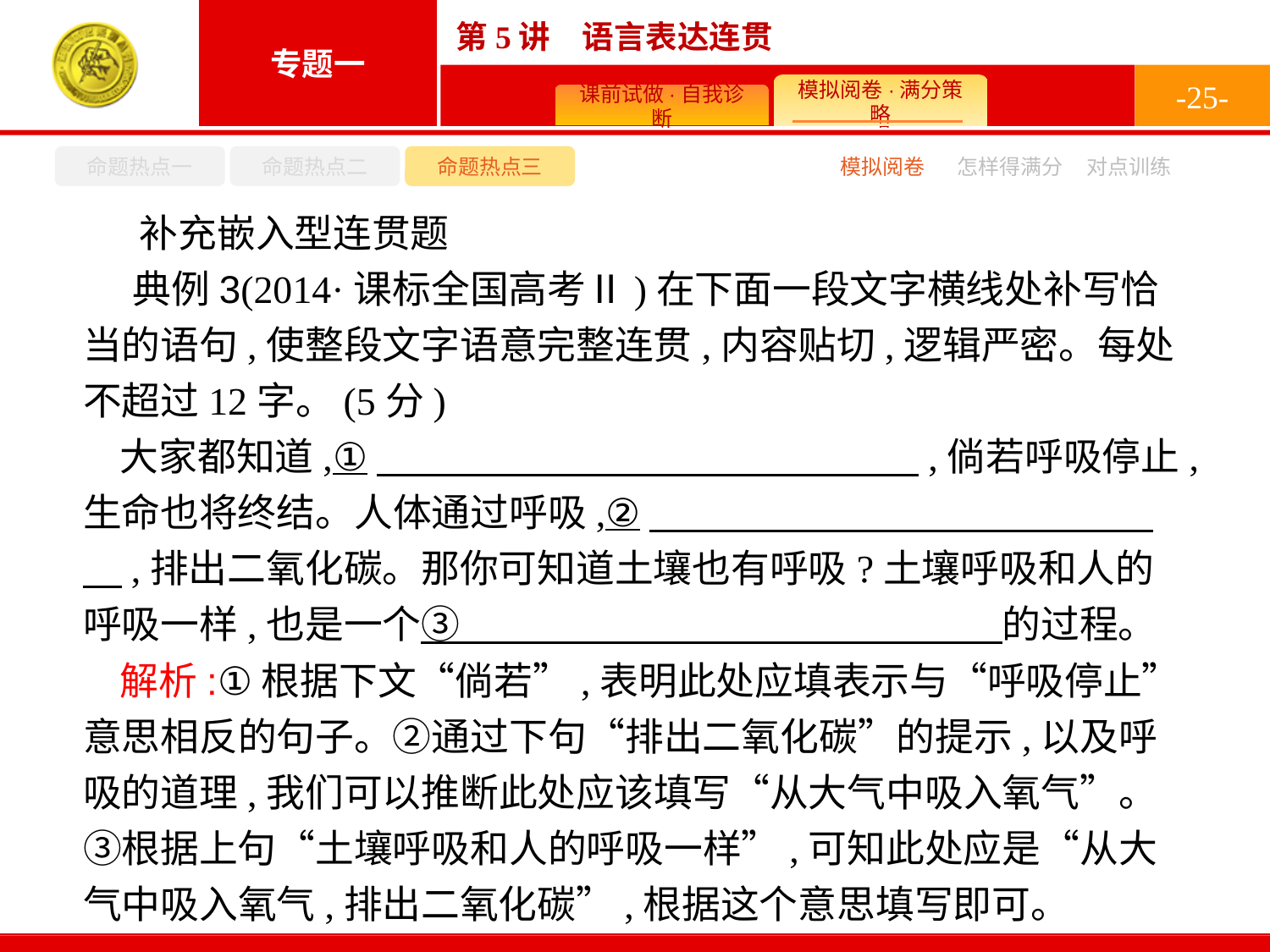

-25-
命题热点一
命题热点二
命题热点三
模拟阅卷
怎样得满分
对点训练
补充嵌入型连贯题
典例3(2014·课标全国高考Ⅱ)在下面一段文字横线处补写恰当的语句,使整段文字语意完整连贯,内容贴切,逻辑严密。每处不超过12字。(5分)
大家都知道,①　　　　　　　　　　　　　　,倘若呼吸停止,生命也将终结。人体通过呼吸,②　　　　　　　　　　　　　　,排出二氧化碳。那你可知道土壤也有呼吸?土壤呼吸和人的呼吸一样,也是一个③　　　　　　　　　　　　　　的过程。
解析:①根据下文“倘若”,表明此处应填表示与“呼吸停止”意思相反的句子。②通过下句“排出二氧化碳”的提示,以及呼吸的道理,我们可以推断此处应该填写“从大气中吸入氧气”。③根据上句“土壤呼吸和人的呼吸一样”,可知此处应是“从大气中吸入氧气,排出二氧化碳”,根据这个意思填写即可。